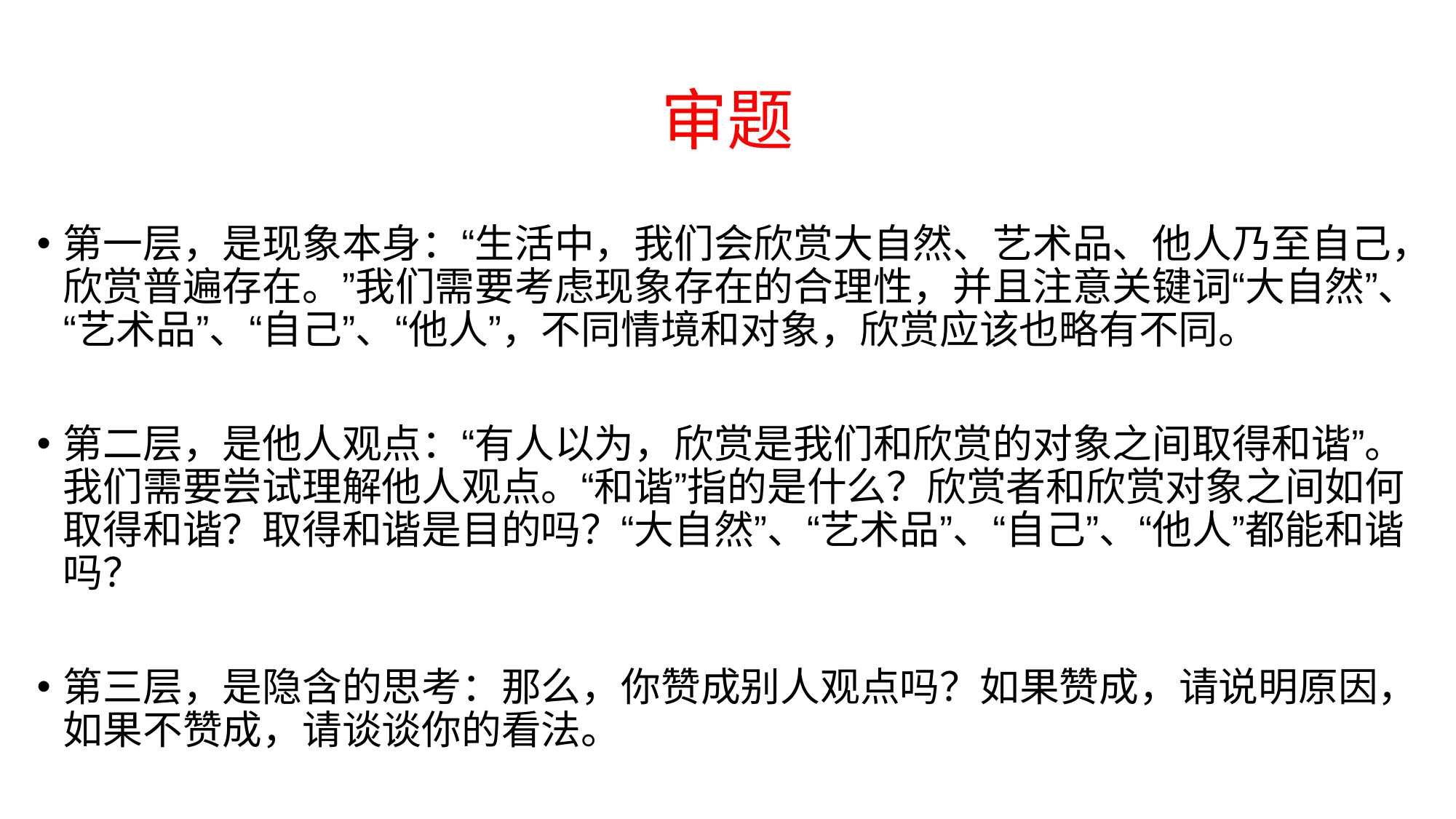

# 审题

第一层，是现象本身：“生活中，我们会欣赏大自然、艺术品、他人乃至自己，欣赏普遍存在。”我们需要考虑现象存在的合理性，并且注意关键词“大自然”、“艺术品”、“自己”、“他人”，不同情境和对象，欣赏应该也略有不同。

第二层，是他人观点：“有人以为，欣赏是我们和欣赏的对象之间取得和谐”。我们需要尝试理解他人观点。“和谐”指的是什么？欣赏者和欣赏对象之间如何取得和谐？取得和谐是目的吗？“大自然”、“艺术品”、“自己”、“他人”都能和谐吗？

第三层，是隐含的思考：那么，你赞成别人观点吗？如果赞成，请说明原因，如果不赞成，请谈谈你的看法。